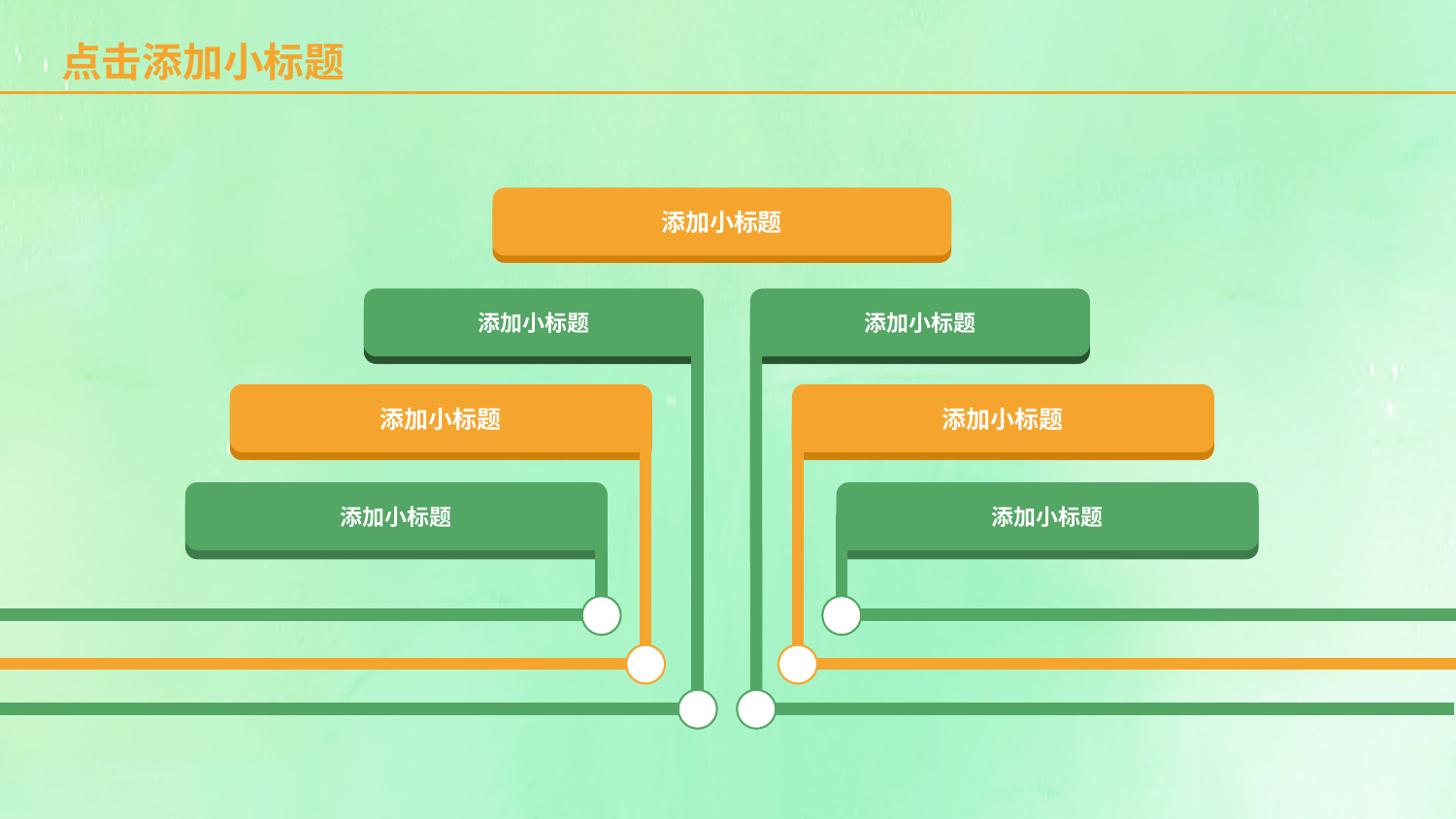

点击添加小标题
添加小标题

添加小标题

添加小标题

添加小标题

添加小标题

添加小标题

添加小标题